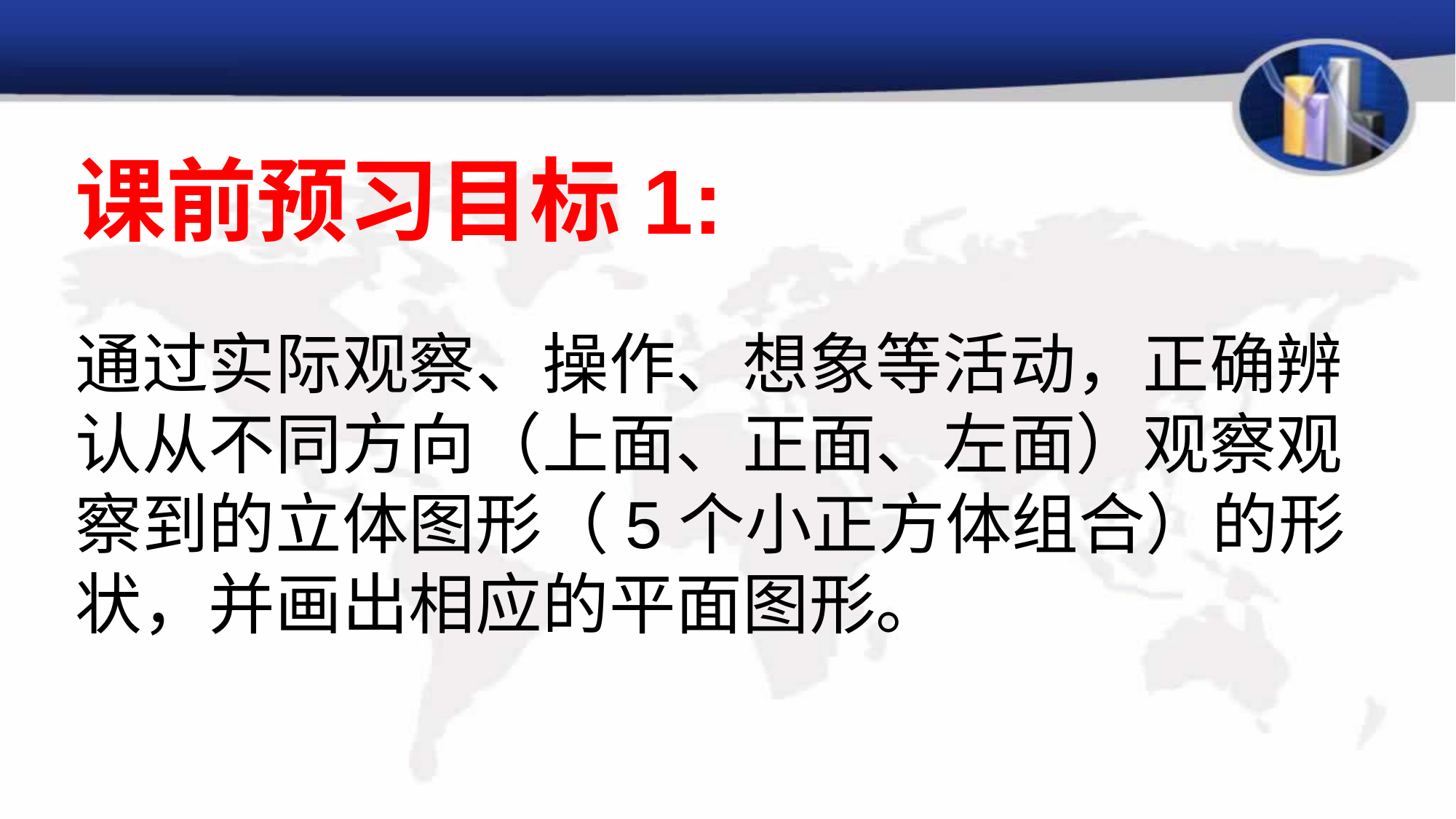

# 课前预习目标1:
通过实际观察、操作、想象等活动，正确辨认从不同方向（上面、正面、左面）观察观察到的立体图形（5个小正方体组合）的形状，并画出相应的平面图形。